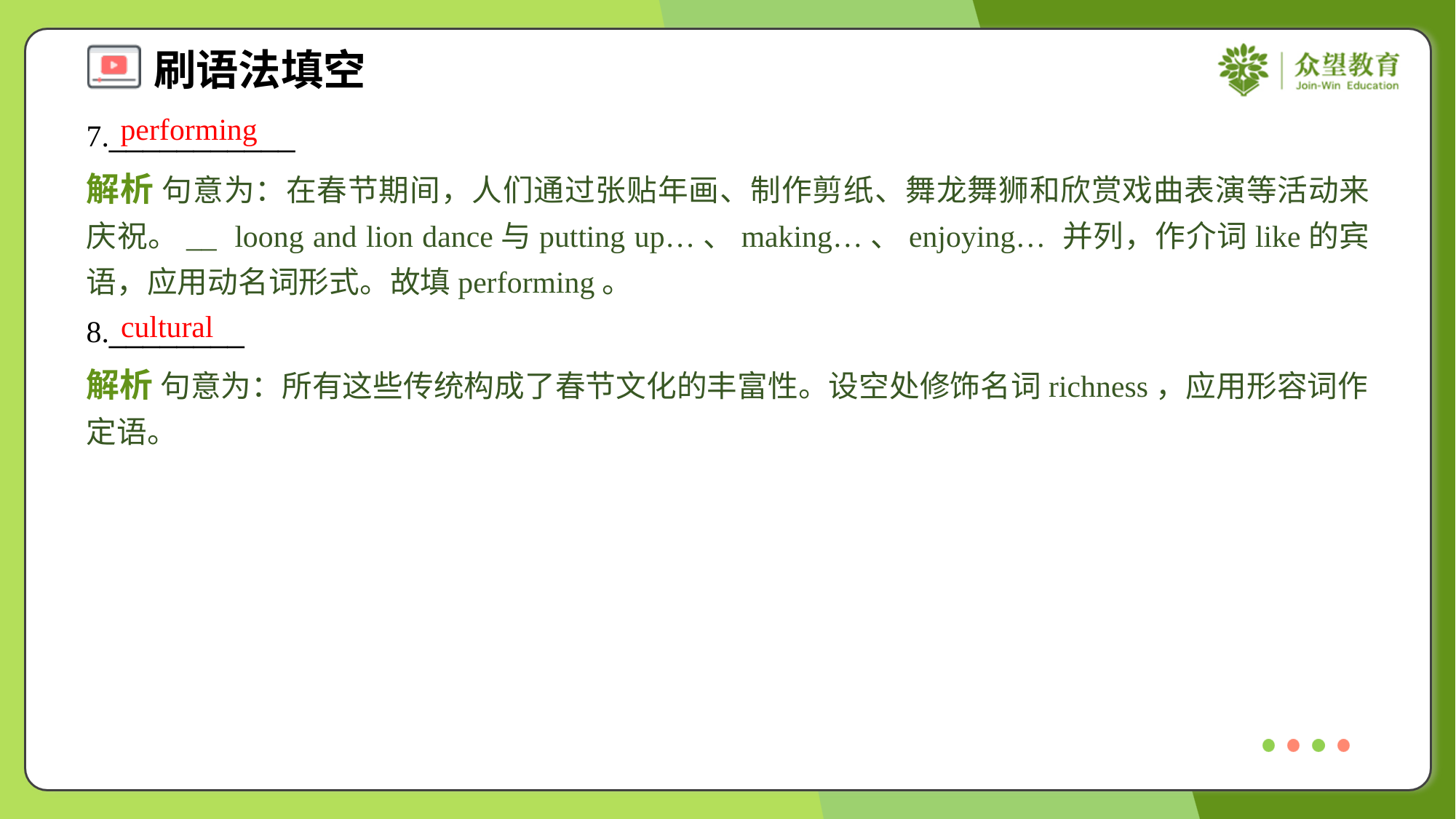

performing
7.___________
解析 句意为：在春节期间，人们通过张贴年画、制作剪纸、舞龙舞狮和欣赏戏曲表演等活动来庆祝。__  loong and lion dance与putting up…、making…、enjoying… 并列，作介词like的宾语，应用动名词形式。故填performing。
cultural
8.________
解析 句意为：所有这些传统构成了春节文化的丰富性。设空处修饰名词richness，应用形容词作定语。